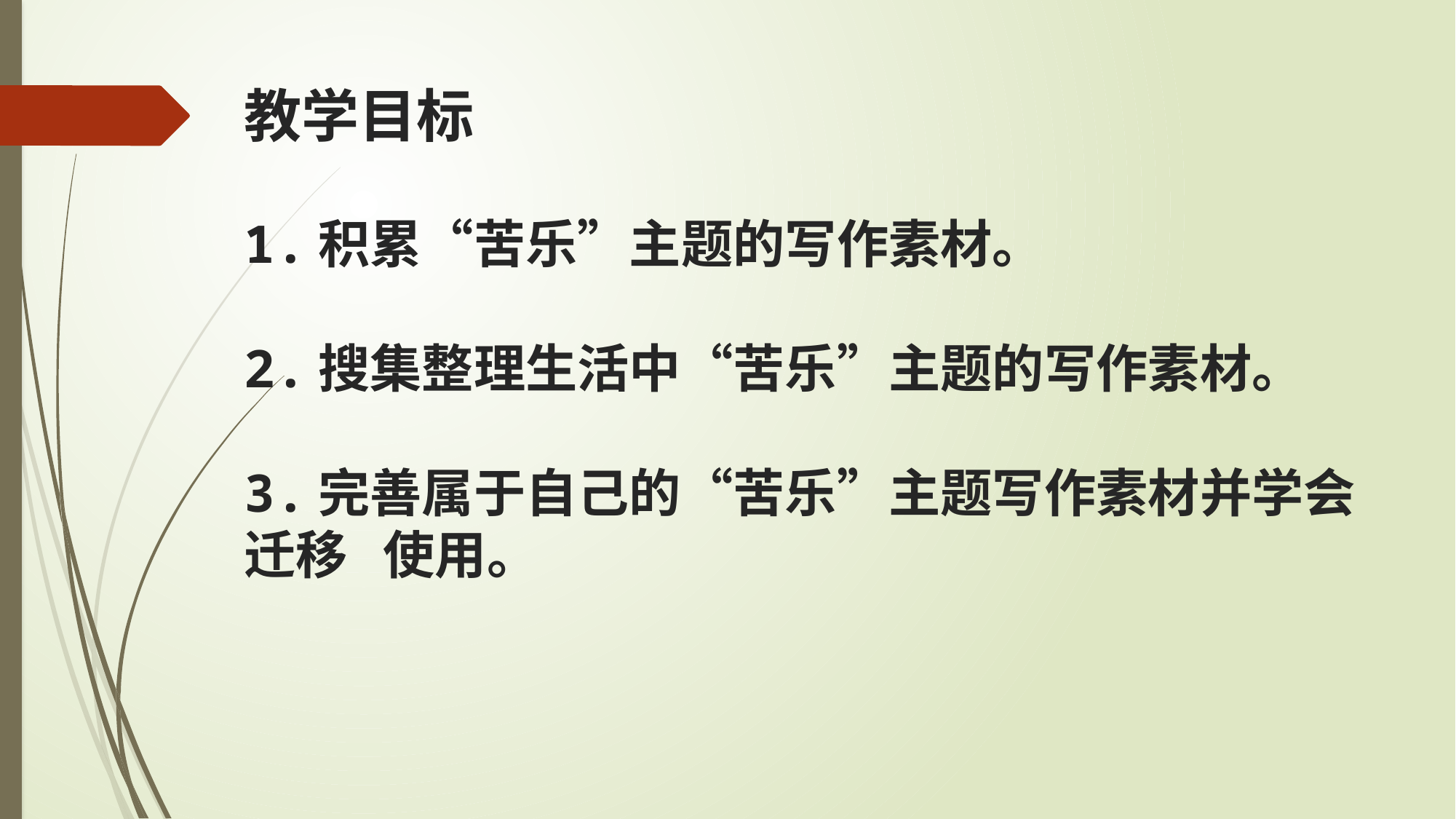

# 教学目标 1.积累“苦乐”主题的写作素材。 2.搜集整理生活中“苦乐”主题的写作素材。 3.完善属于自己的“苦乐”主题写作素材并学会迁移   使用。